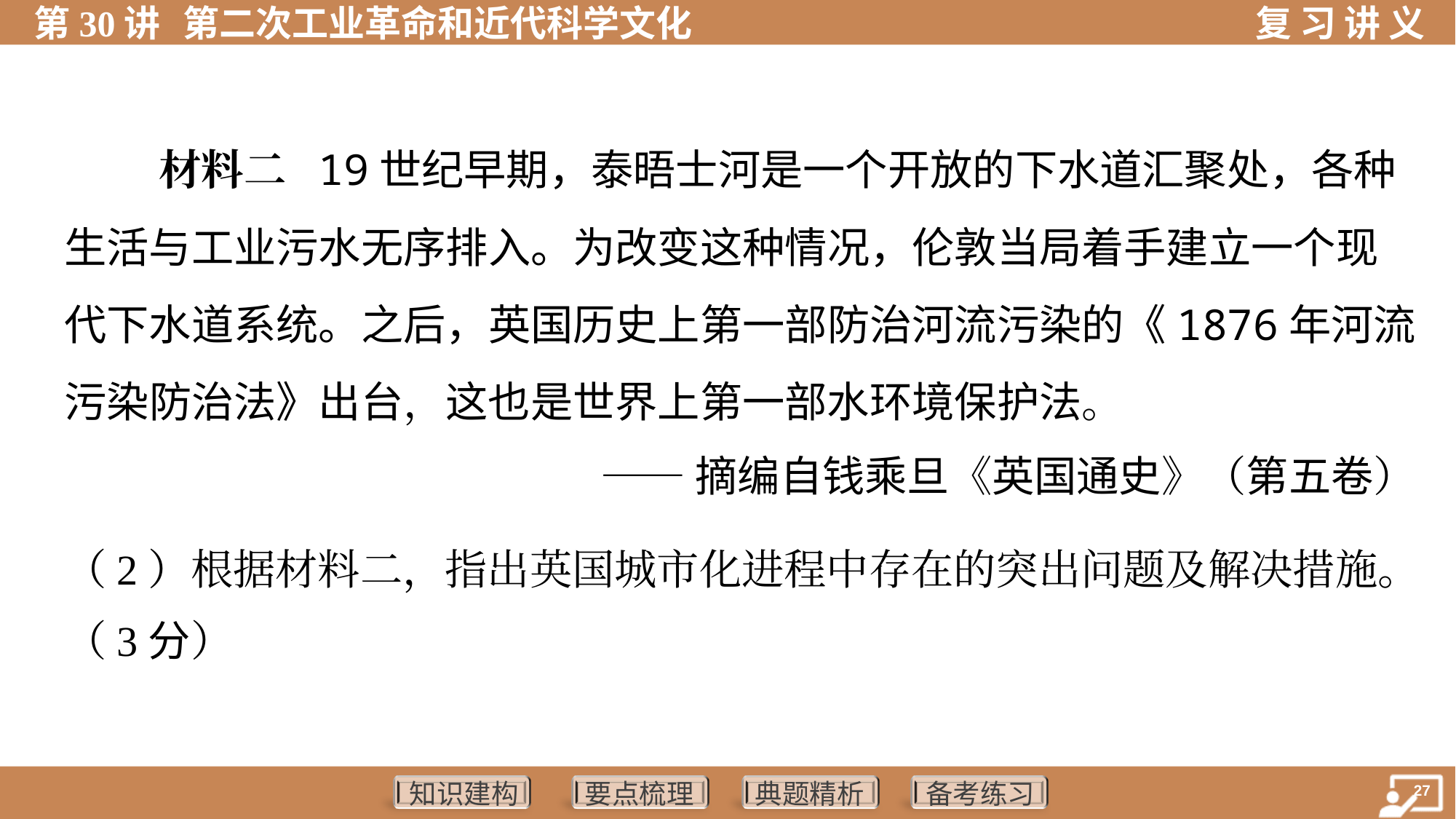

材料二  19世纪早期，泰晤士河是一个开放的下水道汇聚处，各种
生活与工业污水无序排入。为改变这种情况，伦敦当局着手建立一个现
代下水道系统。之后，英国历史上第一部防治河流污染的《1876年河流
污染防治法》出台，这也是世界上第一部水环境保护法。
——摘编自钱乘旦《英国通史》（第五卷）
（2）根据材料二，指出英国城市化进程中存在的突出问题及解决措施。
（3分）